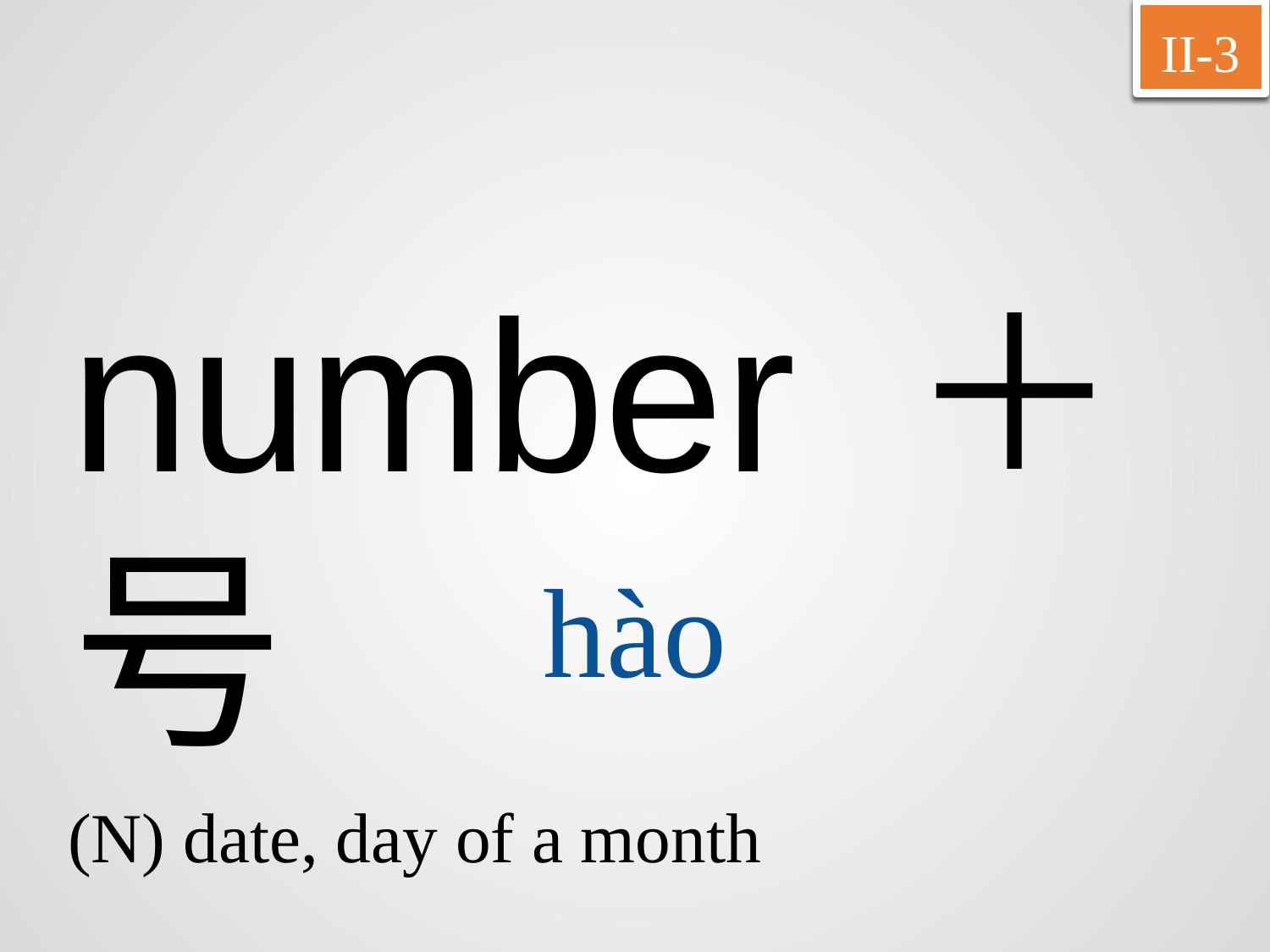

II-3
number ＋号
hào
(N) date, day of a month